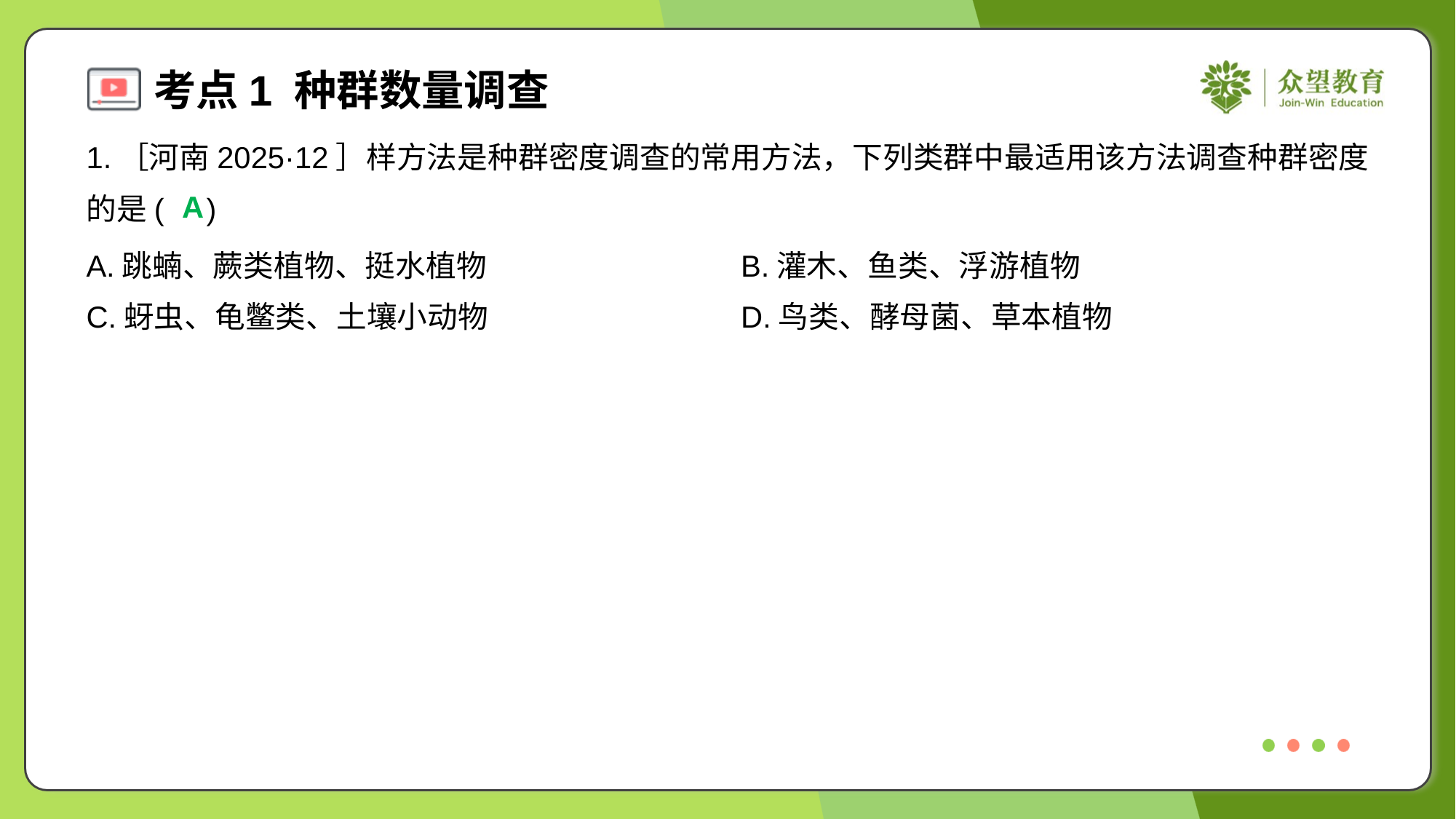

1.［河南2025·12］样方法是种群密度调查的常用方法，下列类群中最适用该方法调查种群密度
的是(     )
A
A.跳蝻、蕨类植物、挺水植物	B.灌木、鱼类、浮游植物
C.蚜虫、龟鳖类、土壤小动物	D.鸟类、酵母菌、草本植物